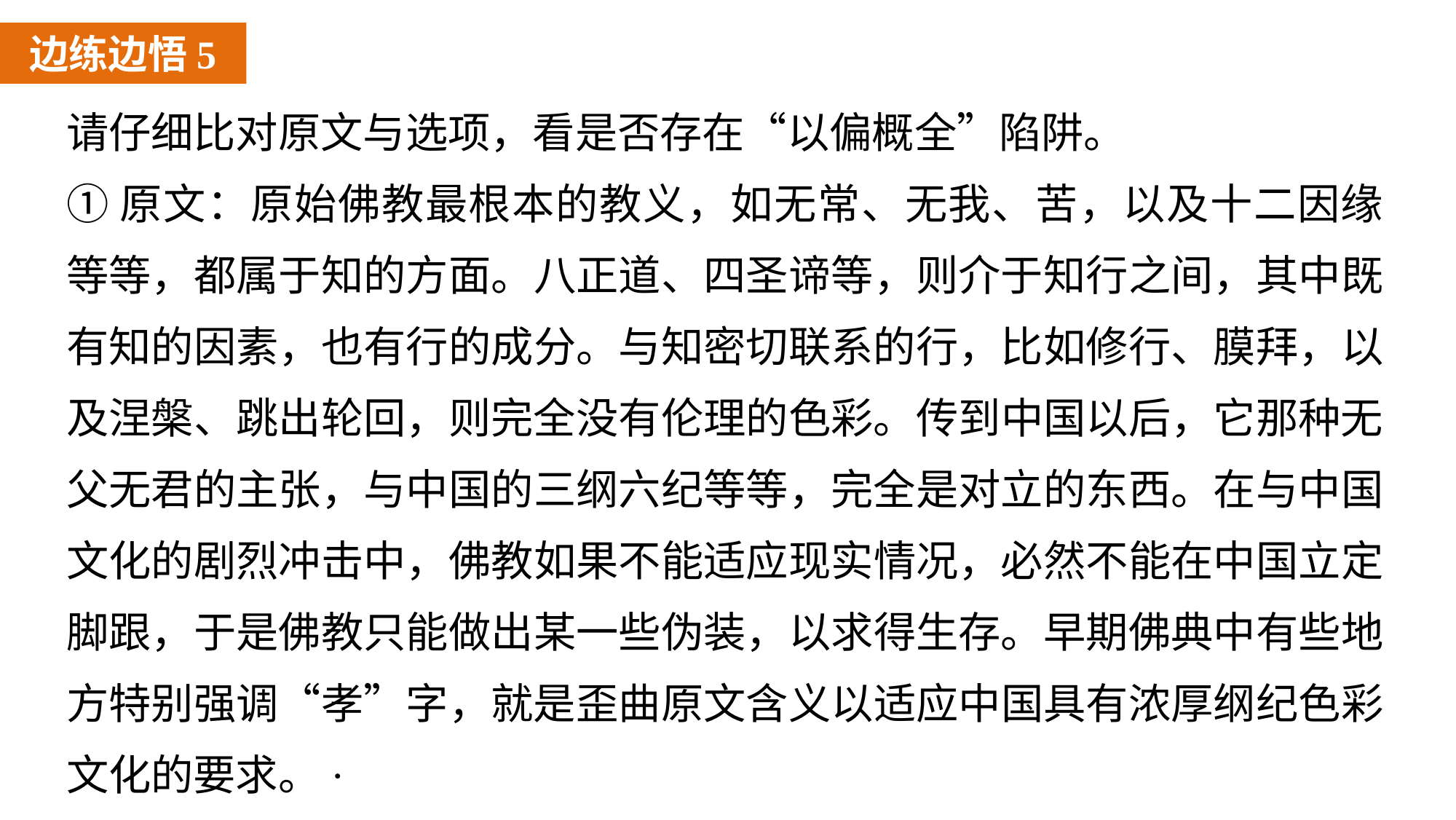

边练边悟5
请仔细比对原文与选项，看是否存在“以偏概全”陷阱。
①原文：原始佛教最根本的教义，如无常、无我、苦，以及十二因缘等等，都属于知的方面。八正道、四圣谛等，则介于知行之间，其中既有知的因素，也有行的成分。与知密切联系的行，比如修行、膜拜，以及涅槃、跳出轮回，则完全没有伦理的色彩。传到中国以后，它那种无父无君的主张，与中国的三纲六纪等等，完全是对立的东西。在与中国文化的剧烈冲击中，佛教如果不能适应现实情况，必然不能在中国立定脚跟，于是佛教只能做出某一些伪装，以求得生存。早期佛典中有些地方特别强调“孝”字，就是歪曲原文含义以适应中国具有浓厚纲纪色彩文化的要求。·